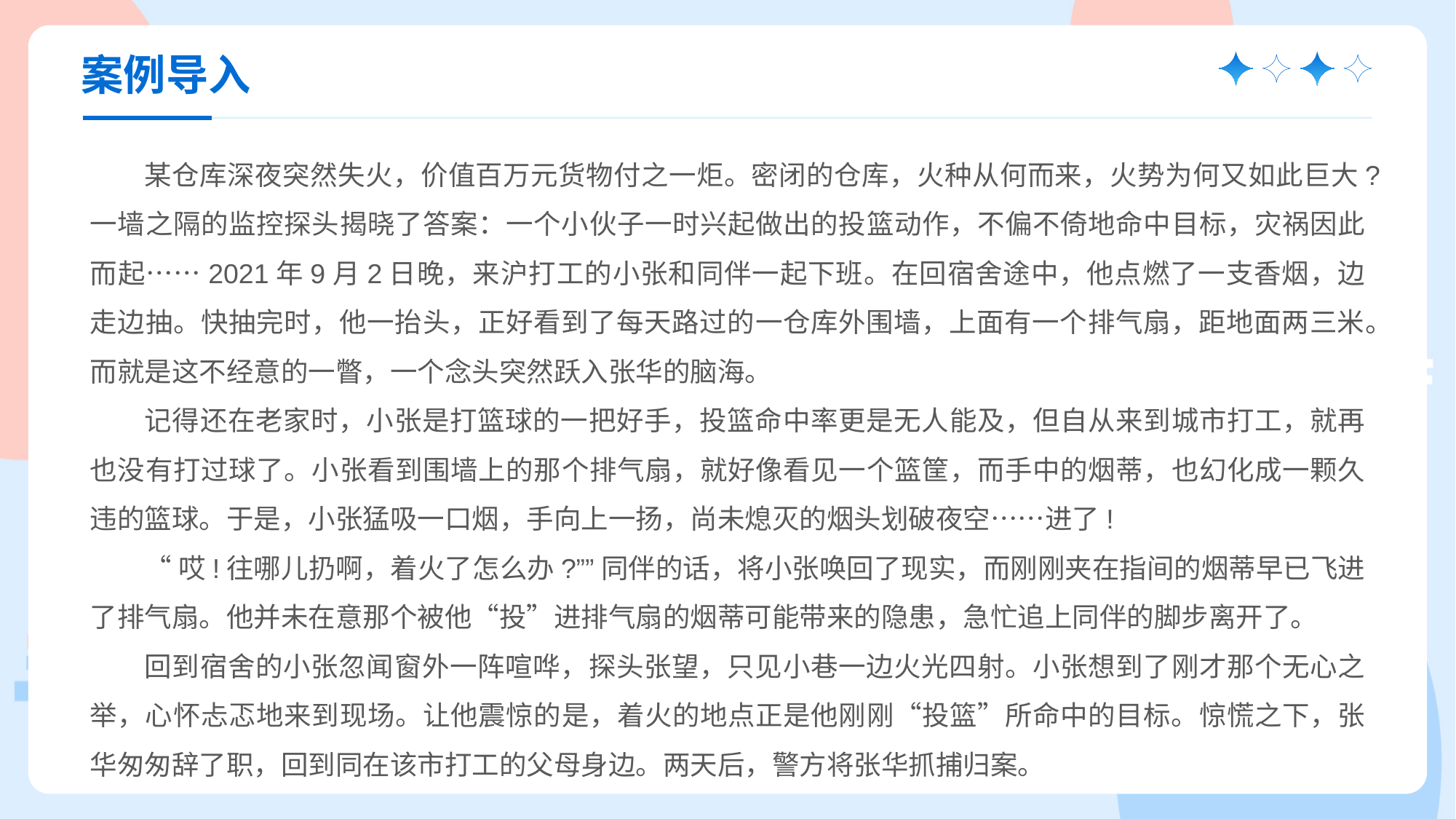

案例导入
某仓库深夜突然失火，价值百万元货物付之一炬。密闭的仓库，火种从何而来，火势为何又如此巨大?一墙之隔的监控探头揭晓了答案：一个小伙子一时兴起做出的投篮动作，不偏不倚地命中目标，灾祸因此而起……2021年9月2日晚，来沪打工的小张和同伴一起下班。在回宿舍途中，他点燃了一支香烟，边走边抽。快抽完时，他一抬头，正好看到了每天路过的一仓库外围墙，上面有一个排气扇，距地面两三米。而就是这不经意的一瞥，一个念头突然跃入张华的脑海。
记得还在老家时，小张是打篮球的一把好手，投篮命中率更是无人能及，但自从来到城市打工，就再也没有打过球了。小张看到围墙上的那个排气扇，就好像看见一个篮筐，而手中的烟蒂，也幻化成一颗久违的篮球。于是，小张猛吸一口烟，手向上一扬，尚未熄灭的烟头划破夜空……进了!
“哎!往哪儿扔啊，着火了怎么办?””同伴的话，将小张唤回了现实，而刚刚夹在指间的烟蒂早已飞进了排气扇。他并未在意那个被他“投”进排气扇的烟蒂可能带来的隐患，急忙追上同伴的脚步离开了。
回到宿舍的小张忽闻窗外一阵喧哗，探头张望，只见小巷一边火光四射。小张想到了刚才那个无心之举，心怀忐忑地来到现场。让他震惊的是，着火的地点正是他刚刚“投篮”所命中的目标。惊慌之下，张华匆匆辞了职，回到同在该市打工的父母身边。两天后，警方将张华抓捕归案。